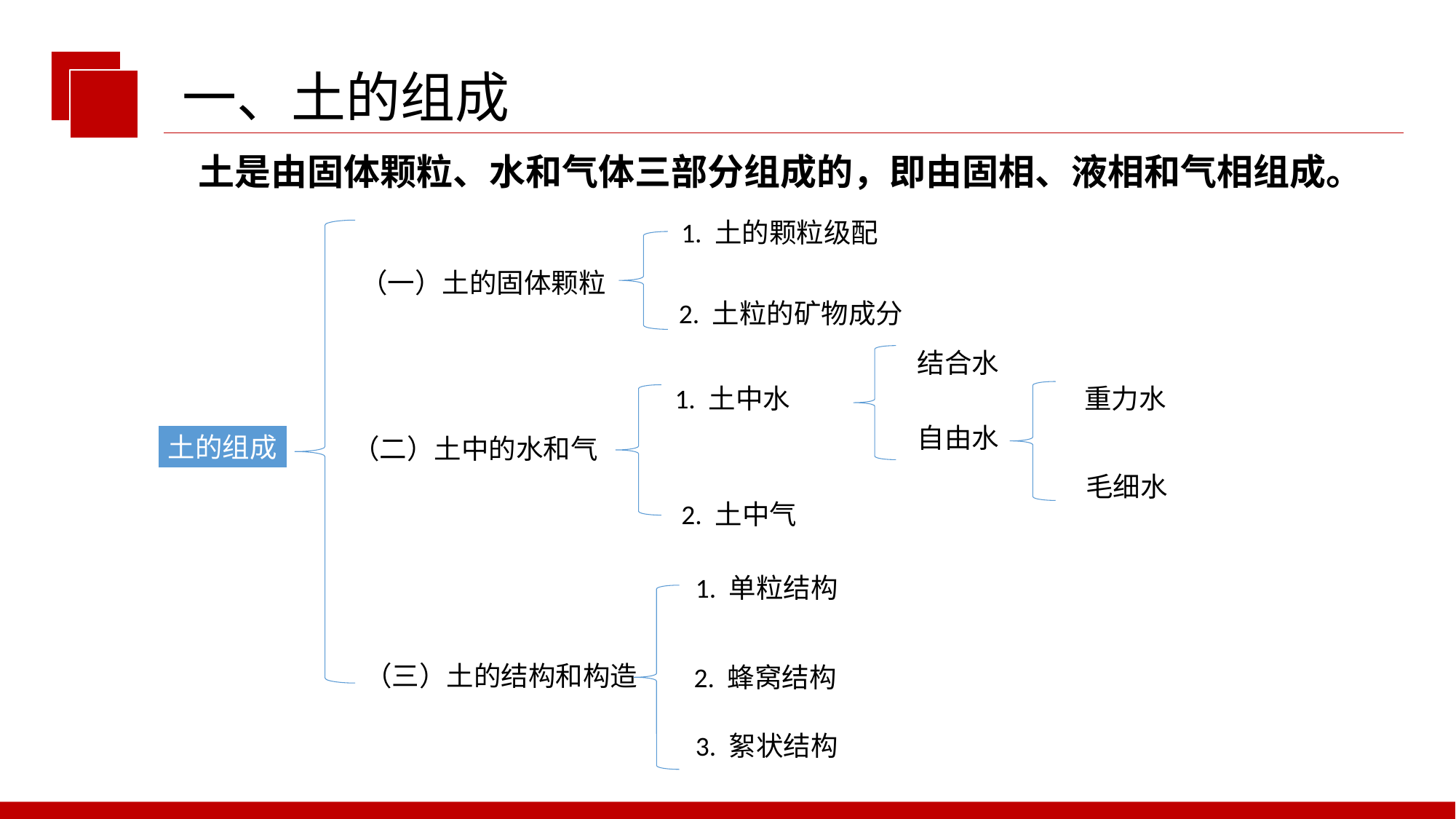

一、土的组成
土是由固体颗粒、水和气体三部分组成的，即由固相、液相和气相组成。
1. 土的颗粒级配

（一）土的固体颗粒
2. 土粒的矿物成分
结合水

重力水
1. 土中水

自由水
土的组成
（二）土中的水和气
毛细水
2. 土中气
1. 单粒结构

（三）土的结构和构造
2. 蜂窝结构
3. 絮状结构